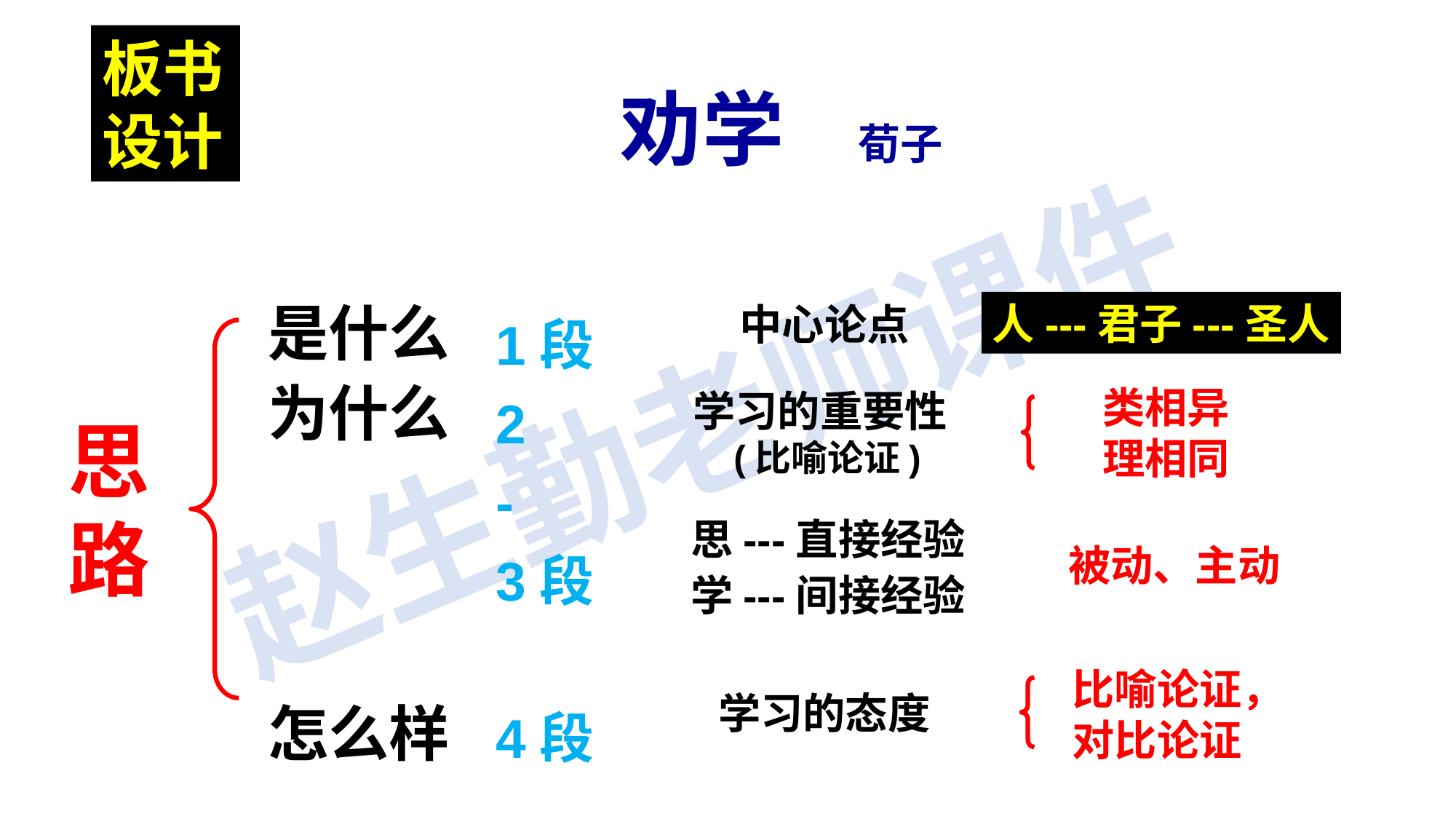

板书设计
劝学    荀子
是什么
为什么

怎么样
人---君子---圣人
1段
2
-
3段

4段
中心论点

类相异
理相同
学习的重要性
    (比喻论证)

思路
思---直接经验
学---间接经验
被动、主动
比喻论证，
对比论证

学习的态度